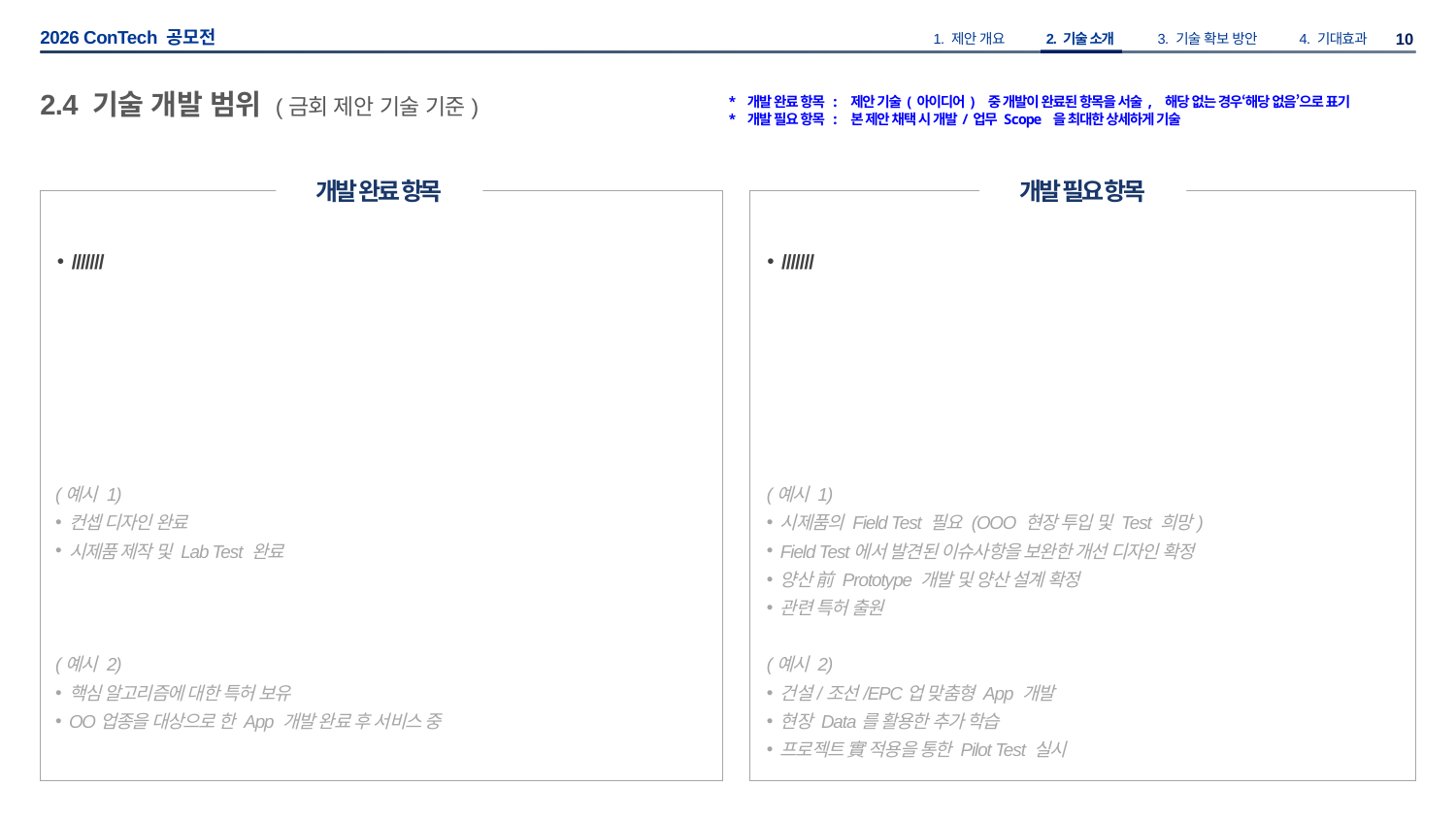

2.4 기술 개발 범위 (금회 제안 기술 기준)
* 개발 완료 항목 : 제안 기술(아이디어) 중 개발이 완료된 항목을 서술, 해당 없는 경우‘해당 없음’으로 표기
* 개발 필요 항목 : 본 제안 채택 시 개발/업무 Scope 을 최대한 상세하게 기술
개발 완료 항목
개발 필요 항목
///////

///////
(예시 1)
컨셉 디자인 완료
시제품 제작 및 Lab Test 완료

(예시 2)
핵심 알고리즘에 대한 특허 보유
OO업종을 대상으로 한 App 개발 완료 후 서비스 중
(예시 1)
시제품의 Field Test 필요 (OOO 현장 투입 및 Test 희망)
Field Test에서 발견된 이슈사항을 보완한 개선 디자인 확정
양산 前 Prototype 개발 및 양산 설계 확정
관련 특허 출원

(예시 2)
건설/조선/EPC업 맞춤형 App 개발
현장 Data를 활용한 추가 학습
프로젝트 實 적용을 통한 Pilot Test 실시